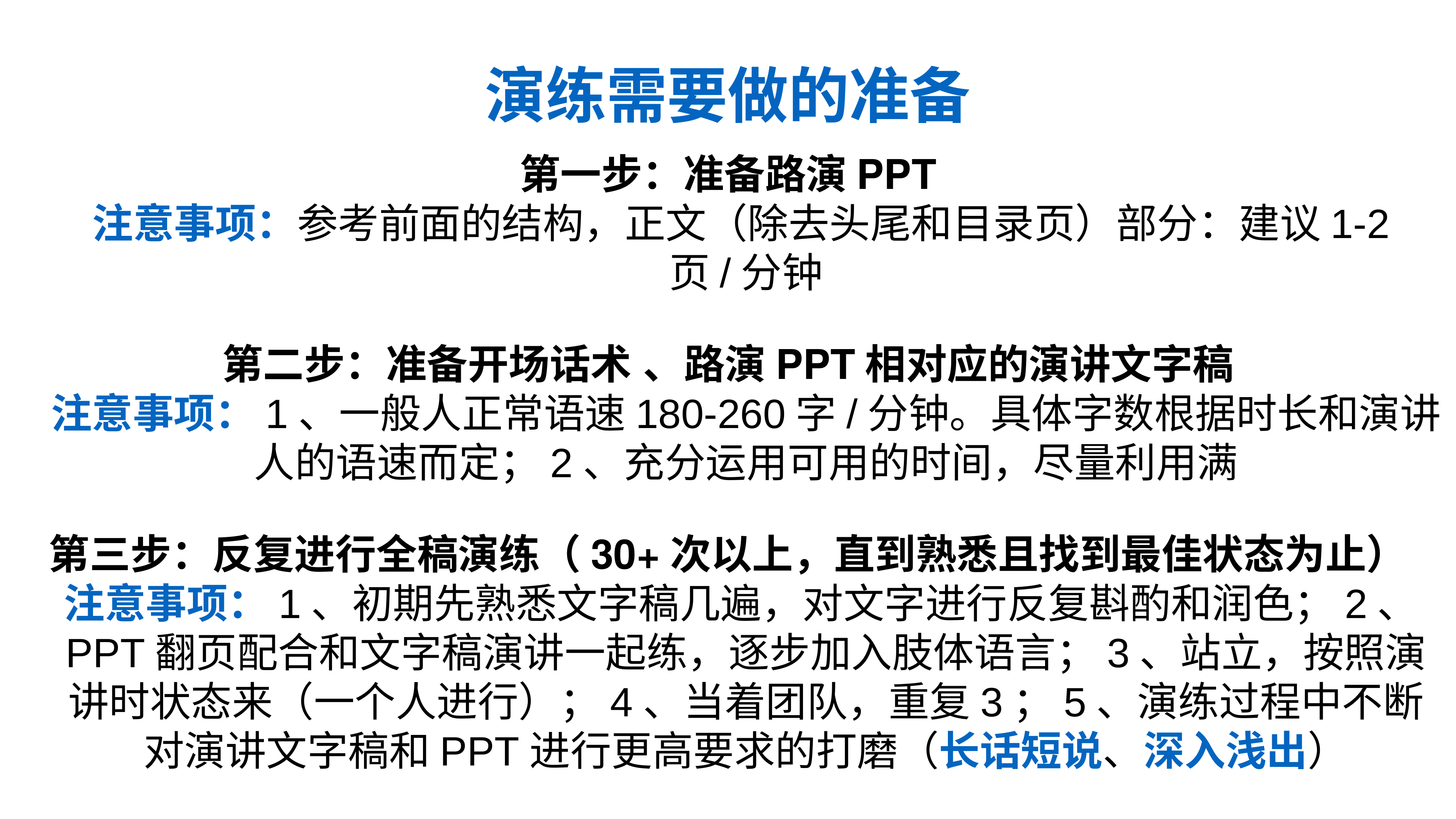

演练需要做的准备
第一步：准备路演PPT
注意事项：参考前面的结构，正文（除去头尾和目录页）部分：建议1-2页/分钟
第二步：准备开场话术 、路演PPT相对应的演讲文字稿
注意事项：1、一般人正常语速180-260字/分钟。具体字数根据时长和演讲人的语速而定；2、充分运用可用的时间，尽量利用满
第三步：反复进行全稿演练（30+次以上，直到熟悉且找到最佳状态为止）
注意事项：1、初期先熟悉文字稿几遍，对文字进行反复斟酌和润色；2、PPT翻页配合和文字稿演讲一起练，逐步加入肢体语言；3、站立，按照演讲时状态来（一个人进行）；4、当着团队，重复3；5、演练过程中不断对演讲文字稿和PPT进行更高要求的打磨（长话短说、深入浅出）